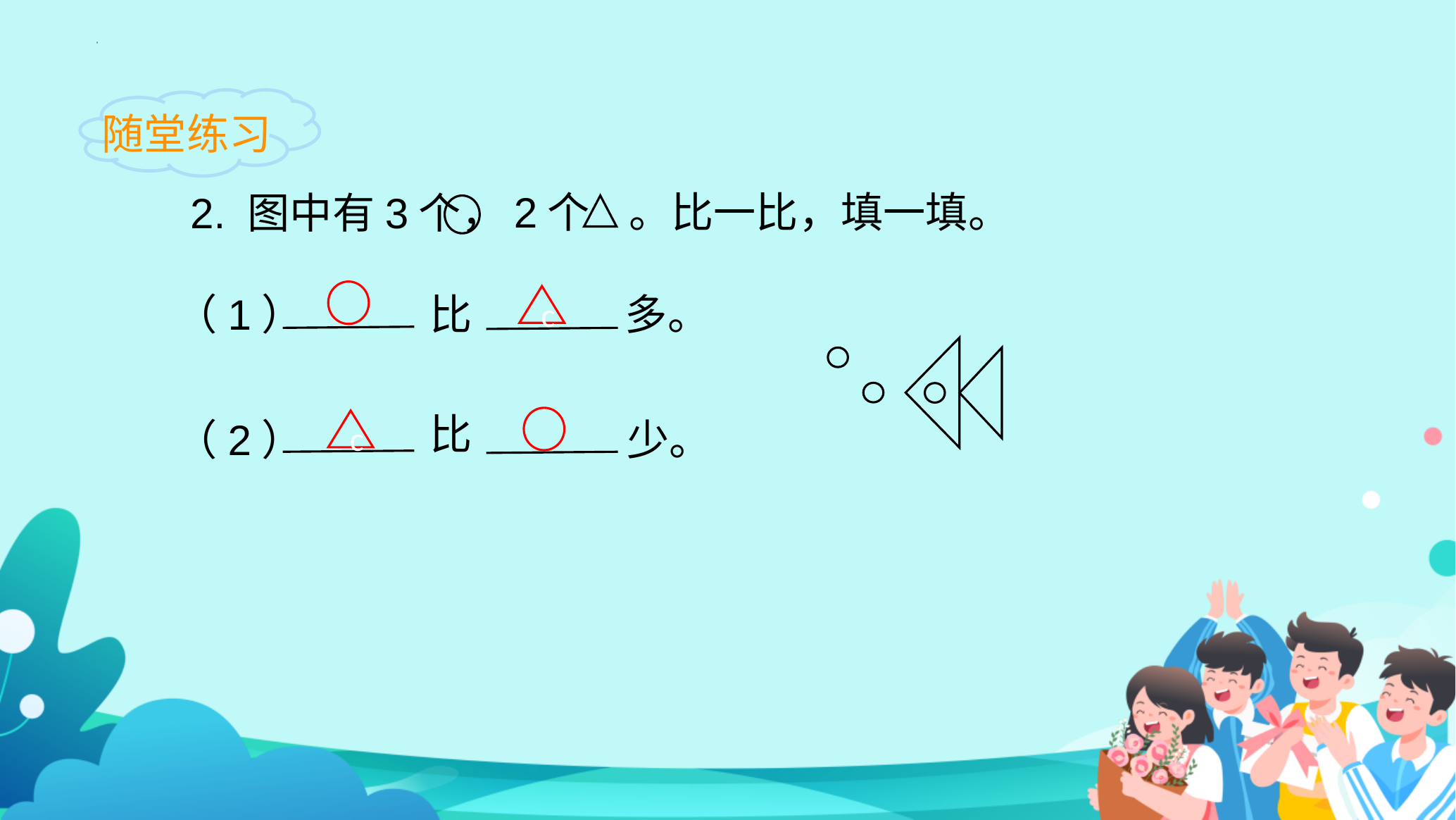

随堂练习
。比一比，填一填。
，2个
2. 图中有3个

（1）
比
多。
c

比
（2）

少。
c